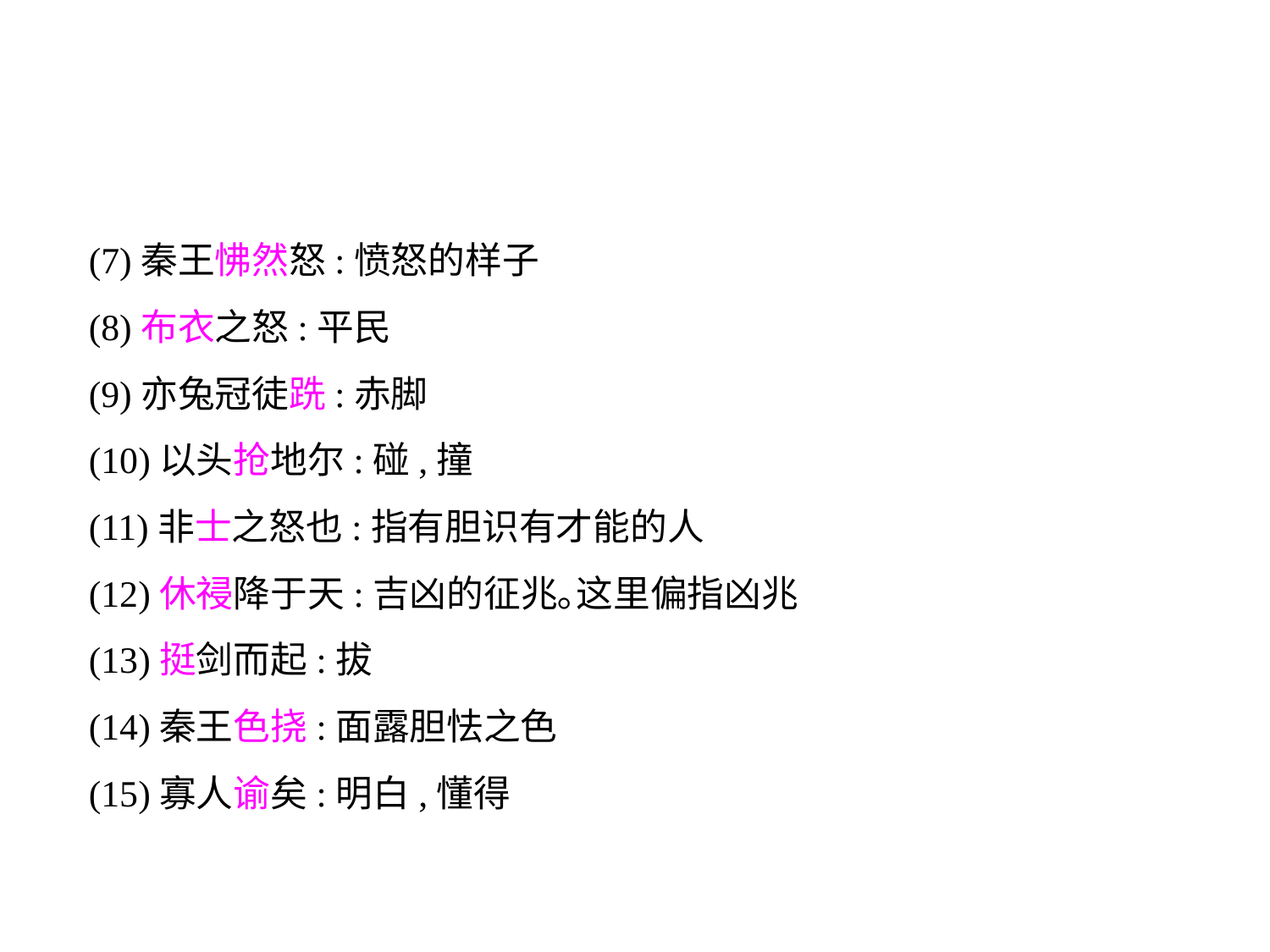

(7)秦王怫然怒:愤怒的样子
(8)布衣之怒:平民
(9)亦兔冠徒跣:赤脚
(10)以头抢地尔:碰,撞
(11)非士之怒也:指有胆识有才能的人
(12)休祲降于天:吉凶的征兆｡这里偏指凶兆
(13)挺剑而起:拔
(14)秦王色挠:面露胆怯之色
(15)寡人谕矣:明白,懂得